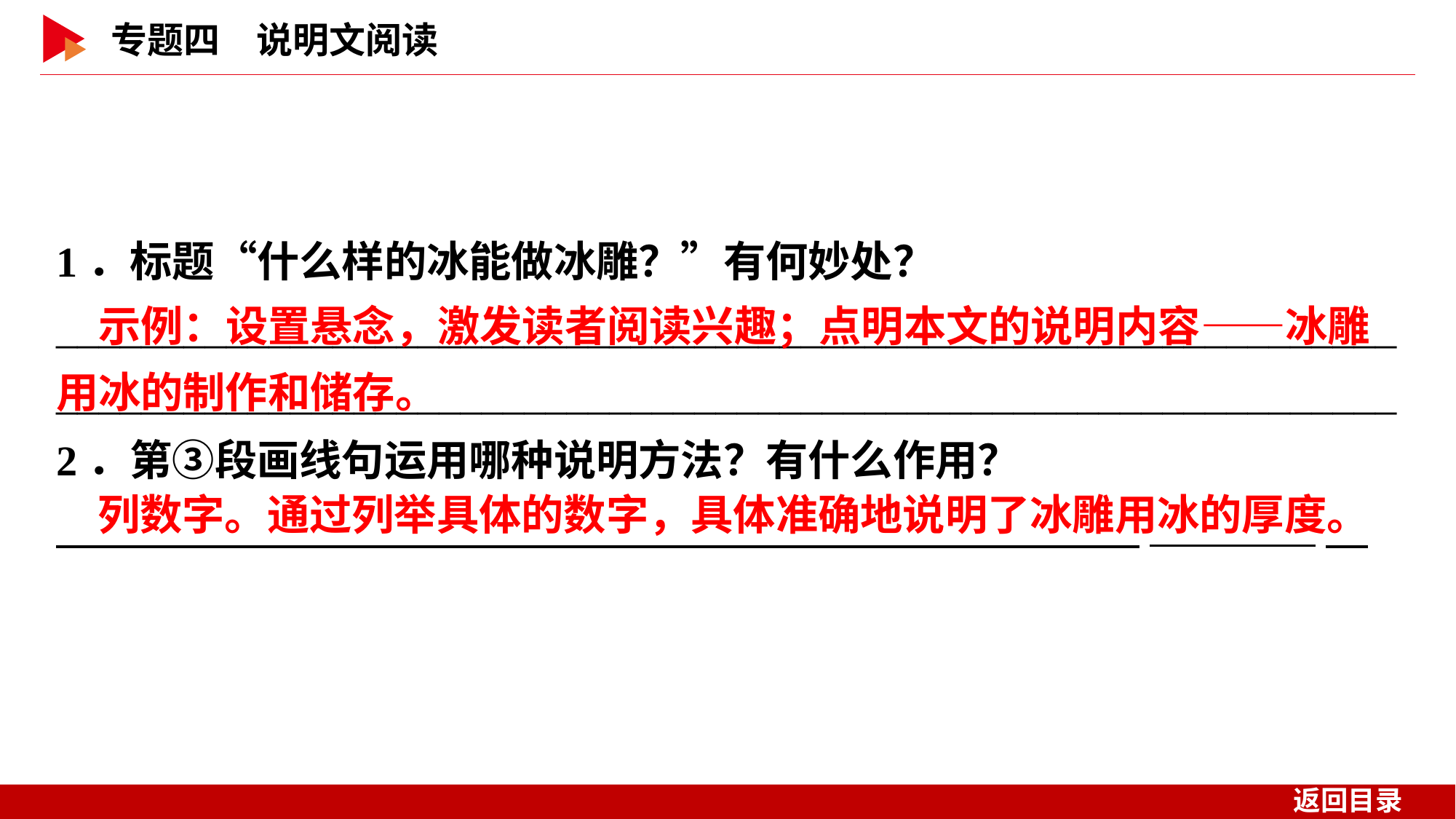

1．标题“什么样的冰能做冰雕？”有何妙处？______________________________________________________________________________________________________________________________
2．第③段画线句运用哪种说明方法？有什么作用？
　                                                                                                            _
　示例：设置悬念，激发读者阅读兴趣；点明本文的说明内容——冰雕用冰的制作和储存。
列数字。通过列举具体的数字，具体准确地说明了冰雕用冰的厚度。